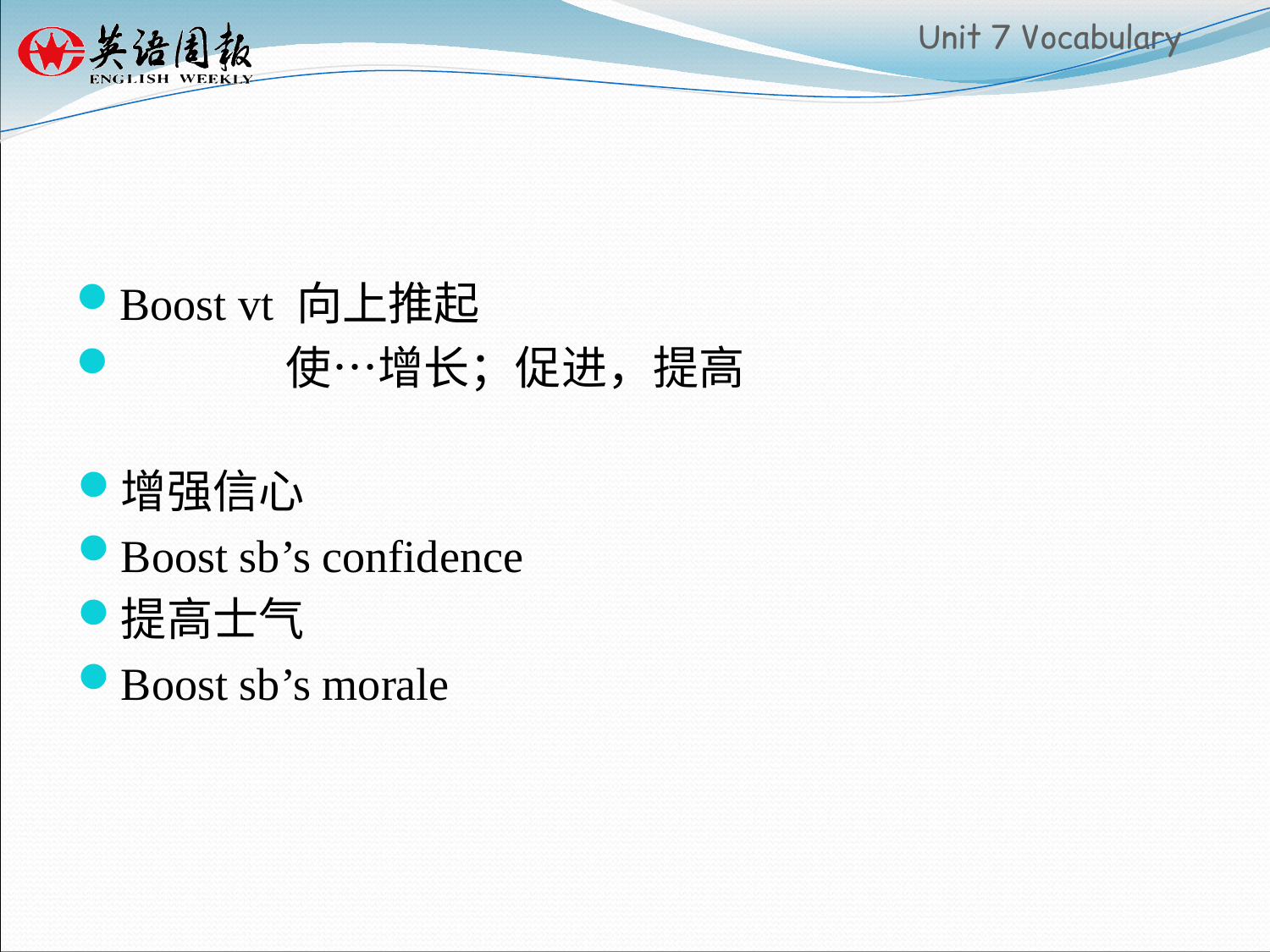

#
Boost vt 向上推起
               使…增长；促进，提高
增强信心
Boost sb’s confidence
提高士气
Boost sb’s morale